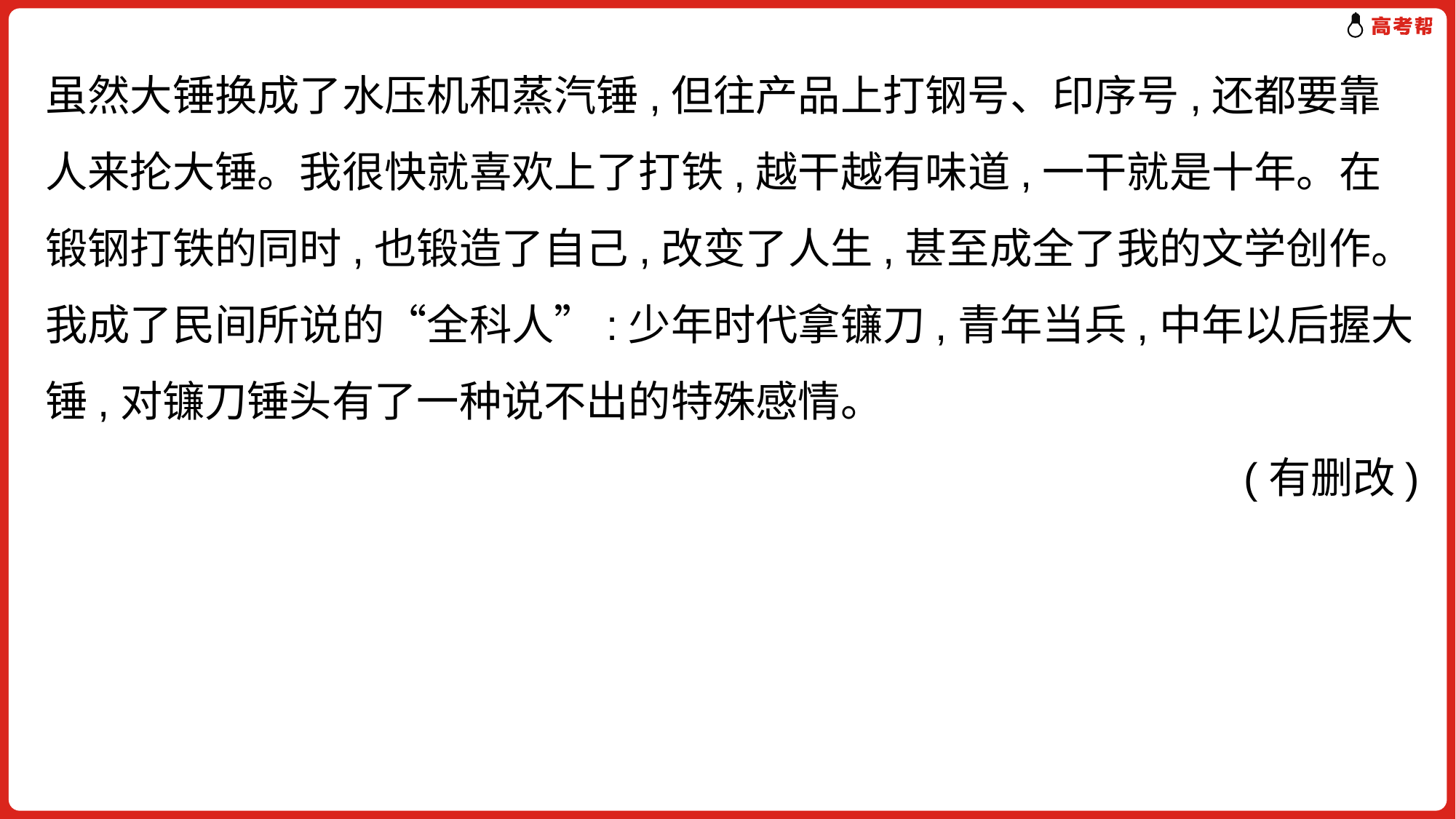

虽然大锤换成了水压机和蒸汽锤,但往产品上打钢号、印序号,还都要靠人来抡大锤。我很快就喜欢上了打铁,越干越有味道,一干就是十年。在锻钢打铁的同时,也锻造了自己,改变了人生,甚至成全了我的文学创作。我成了民间所说的“全科人”:少年时代拿镰刀,青年当兵,中年以后握大锤,对镰刀锤头有了一种说不出的特殊感情。
(有删改)